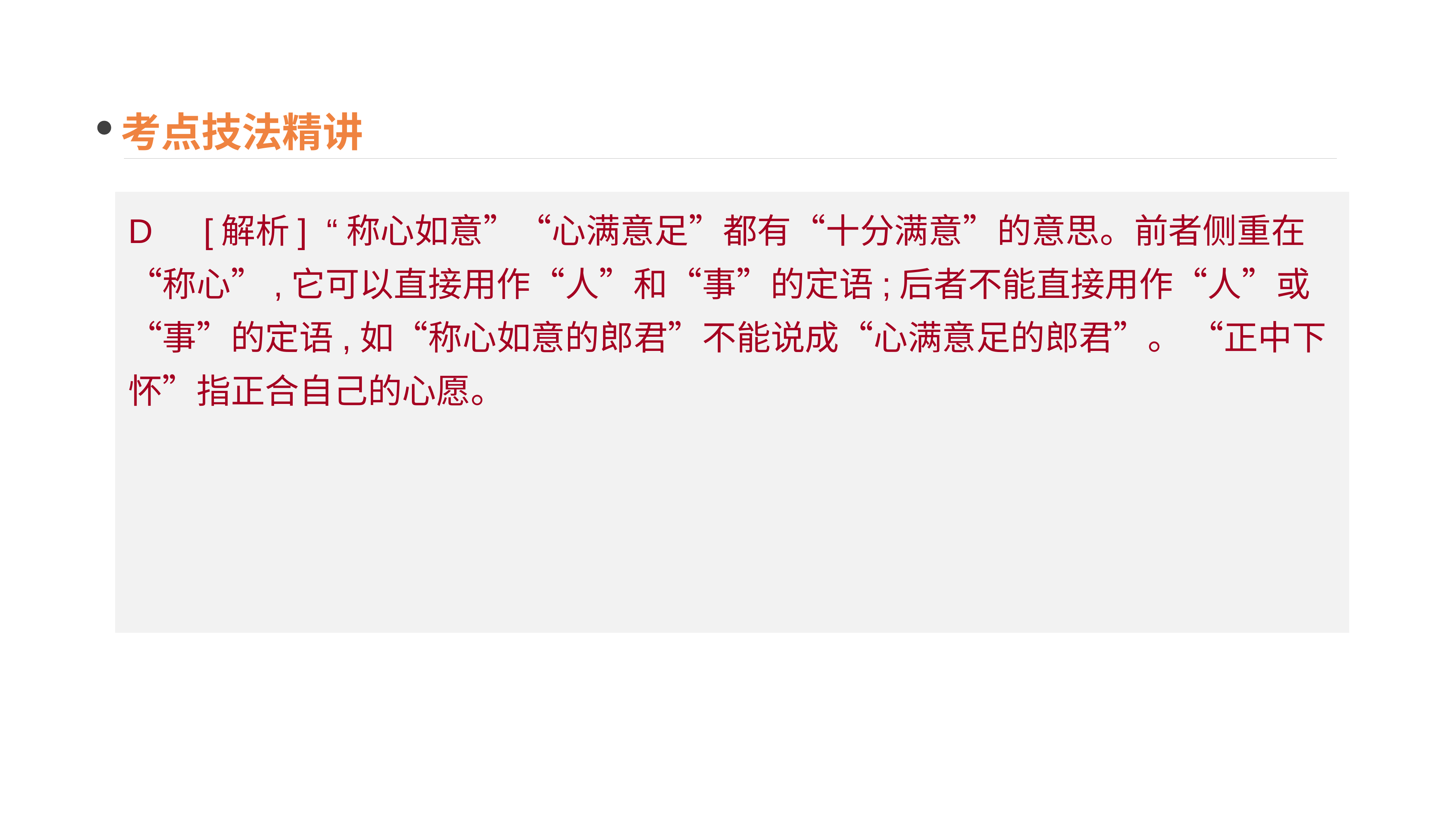

考点技法精讲

D　[解析]  “称心如意”“心满意足”都有“十分满意”的意思。前者侧重在“称心”,它可以直接用作“人”和“事”的定语;后者不能直接用作“人”或“事”的定语,如“称心如意的郎君”不能说成“心满意足的郎君”。 “正中下怀”指正合自己的心愿。